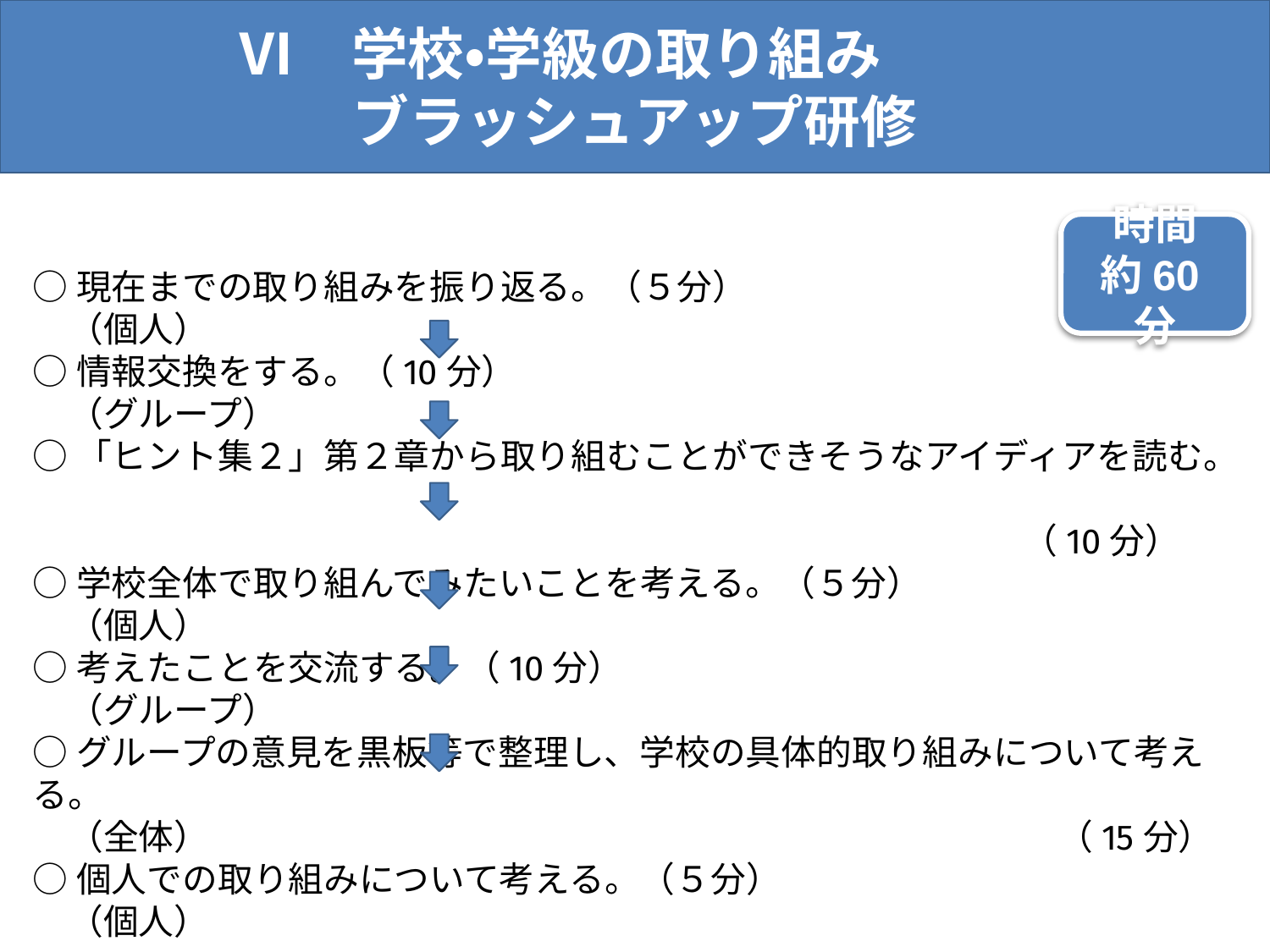

Ⅵ　学校・学級の取り組み
ブラッシュアップ研修
時間
約60分
○現在までの取り組みを振り返る。（５分）
　（個人）
○情報交換をする。（10分）
　（グループ）
○「ヒント集２」第２章から取り組むことができそうなアイディアを読む。
　　　　　　　　　　　　　　　　　　　　　　　　　　　　（10分）
○学校全体で取り組んでみたいことを考える。（５分）
　（個人）
○考えたことを交流する。（10分）
　（グループ）
○グループの意見を黒板等で整理し、学校の具体的取り組みについて考える。
　（全体）　　　　　　　　　　　　　　　　　　　　　　　　（15分）
○個人での取り組みについて考える。（５分）
　（個人）